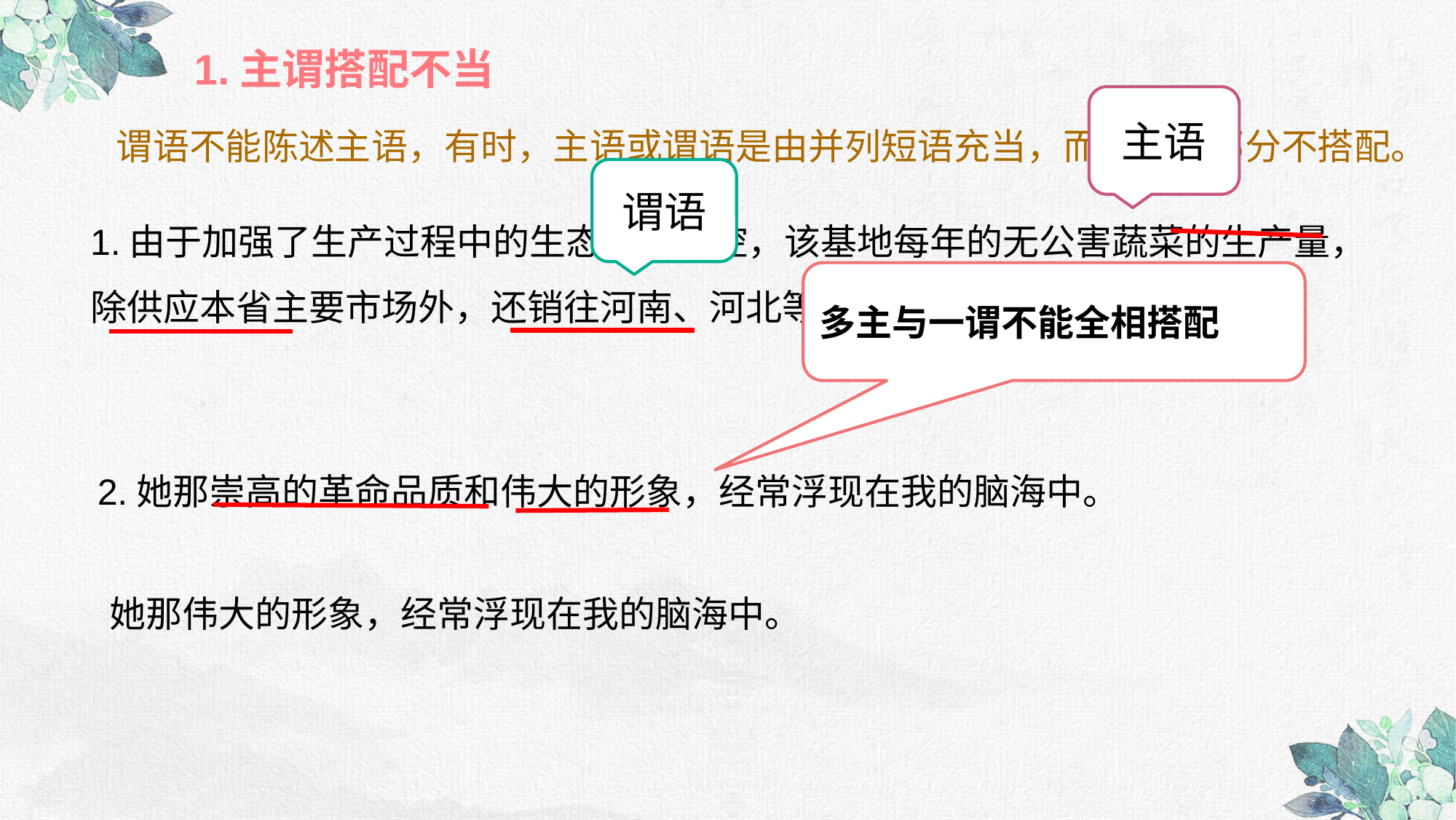

1.主谓搭配不当
主语
谓语不能陈述主语，有时，主语或谓语是由并列短语充当，而其中一部分不搭配。
谓语
1.由于加强了生产过程中的生态环境监控，该基地每年的无公害蔬菜的生产量，除供应本省主要市场外，还销往河南、河北等省。

多主与一谓不能全相搭配

2.她那崇高的革命品质和伟大的形象，经常浮现在我的脑海中。

她那伟大的形象，经常浮现在我的脑海中。